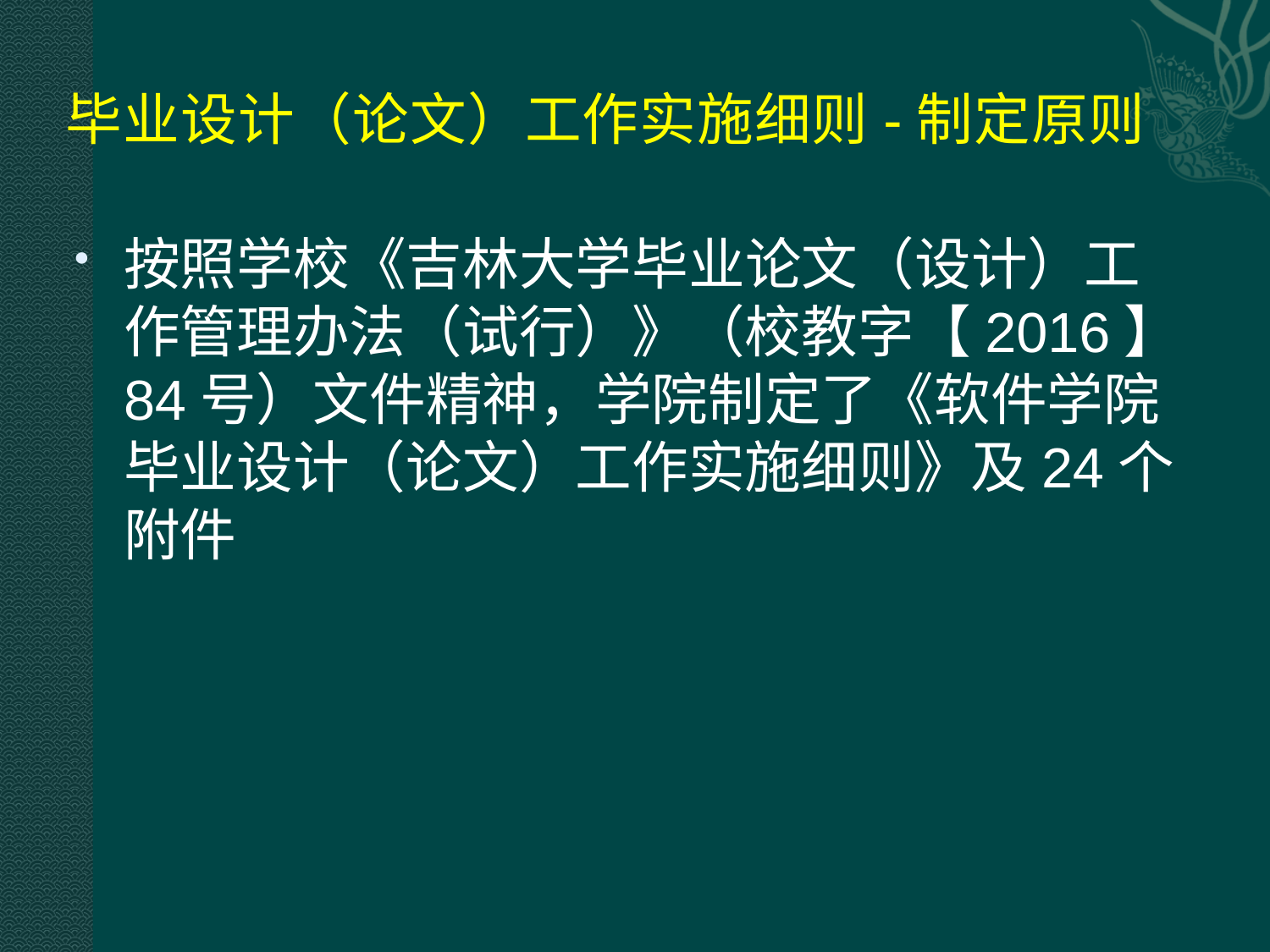

# 毕业设计（论文）工作实施细则-制定原则
按照学校《吉林大学毕业论文（设计）工作管理办法（试行）》（校教字【2016】84号）文件精神，学院制定了《软件学院毕业设计（论文）工作实施细则》及24个附件